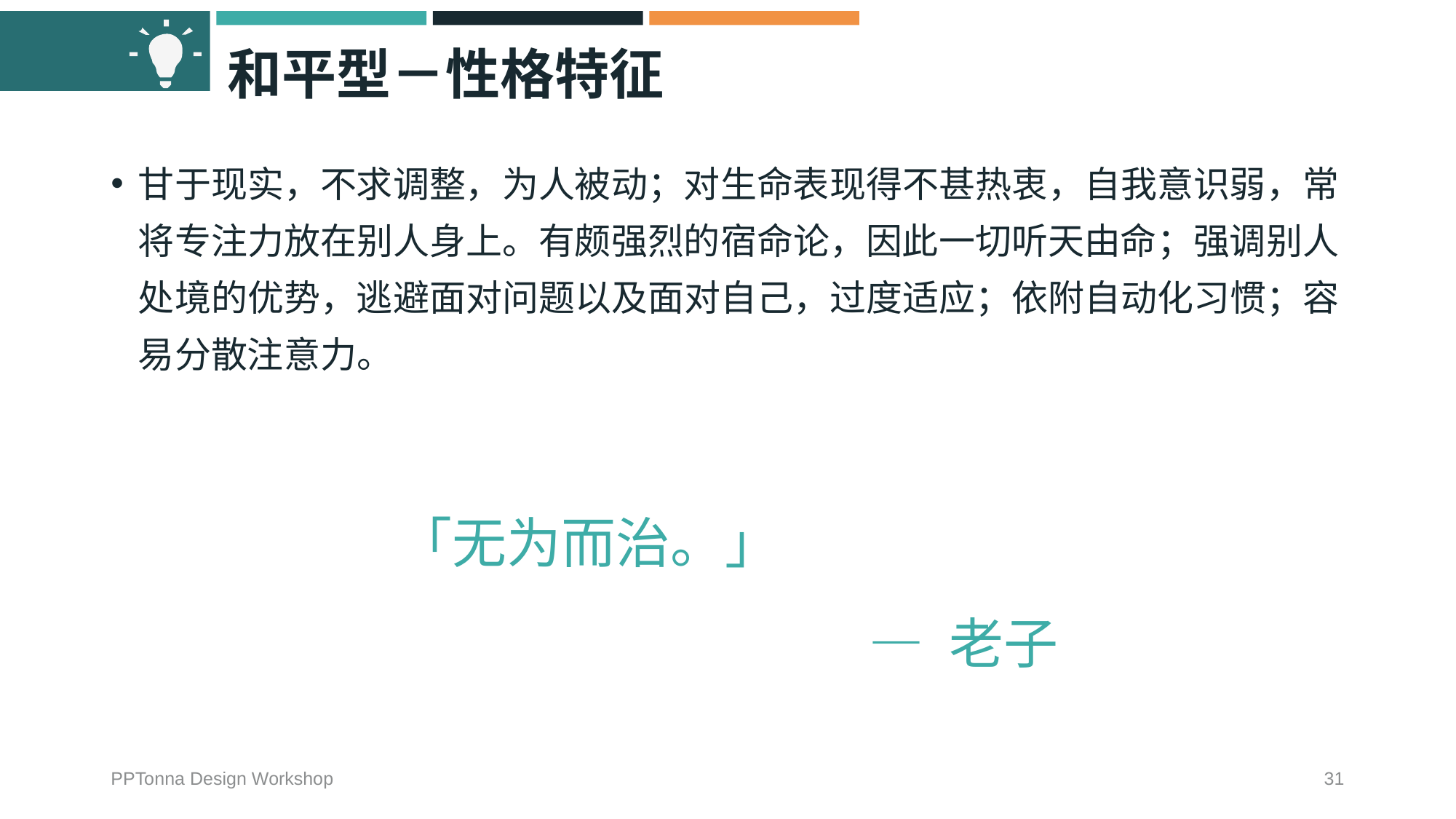

# 和平型－性格特征
甘于现实，不求调整，为人被动；对生命表现得不甚热衷，自我意识弱，常将专注力放在别人身上。有颇强烈的宿命论，因此一切听天由命；强调别人处境的优势，逃避面对问题以及面对自己，过度适应；依附自动化习惯；容易分散注意力。

「无为而治。」
— 老子
PPTonna Design Workshop
31